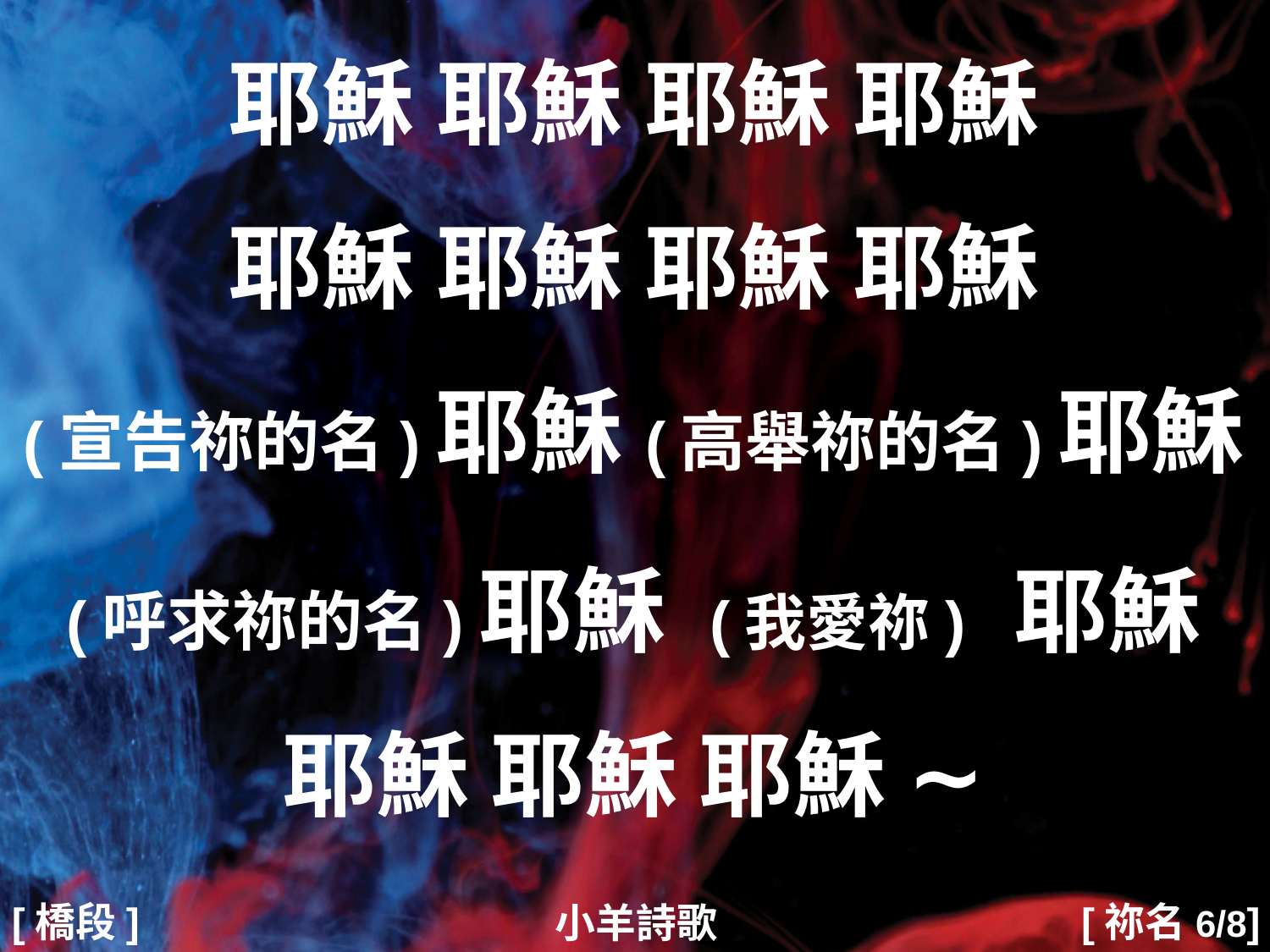

耶穌 耶穌 耶穌 耶穌

耶穌 耶穌 耶穌 耶穌

(宣告祢的名)耶穌(高舉祢的名)耶穌

(呼求祢的名)耶穌 (我愛祢) 耶穌

耶穌 耶穌 耶穌 ∼
#

[橋段]
[祢名6/8]
小羊詩歌